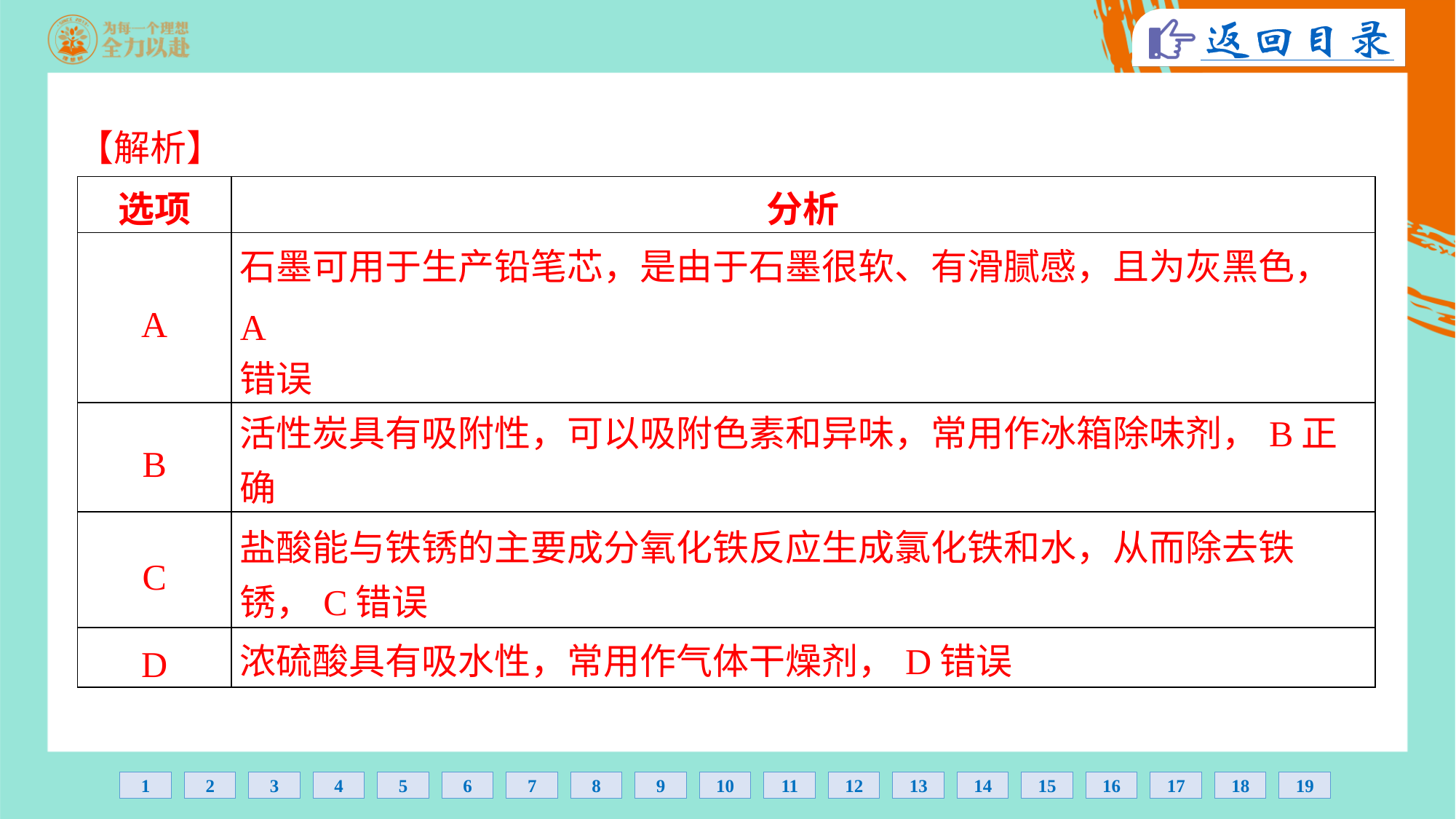

【解析】
| 选项 | 分析 |
| --- | --- |
| A | 石墨可用于生产铅笔芯，是由于石墨很软、有滑腻感，且为灰黑色，A 错误 |
| B | 活性炭具有吸附性，可以吸附色素和异味，常用作冰箱除味剂，B正确 |
| C | 盐酸能与铁锈的主要成分氧化铁反应生成氯化铁和水，从而除去铁 锈，C错误 |
| D | 浓硫酸具有吸水性，常用作气体干燥剂，D错误 |